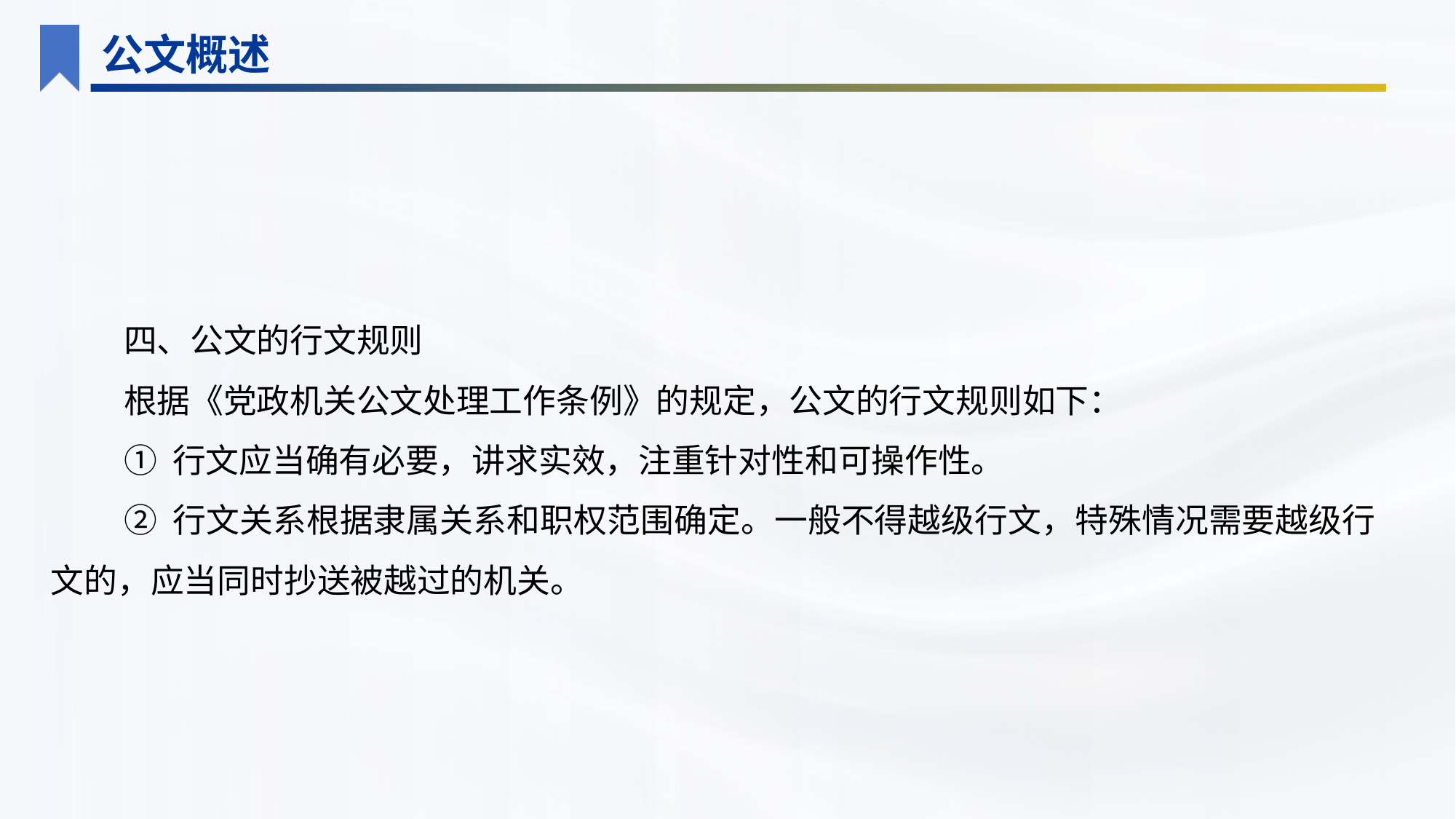

公文概述
四、公文的行文规则
根据《党政机关公文处理工作条例》的规定，公文的行文规则如下：
① 行文应当确有必要，讲求实效，注重针对性和可操作性。
② 行文关系根据隶属关系和职权范围确定。一般不得越级行文，特殊情况需要越级行文的，应当同时抄送被越过的机关。